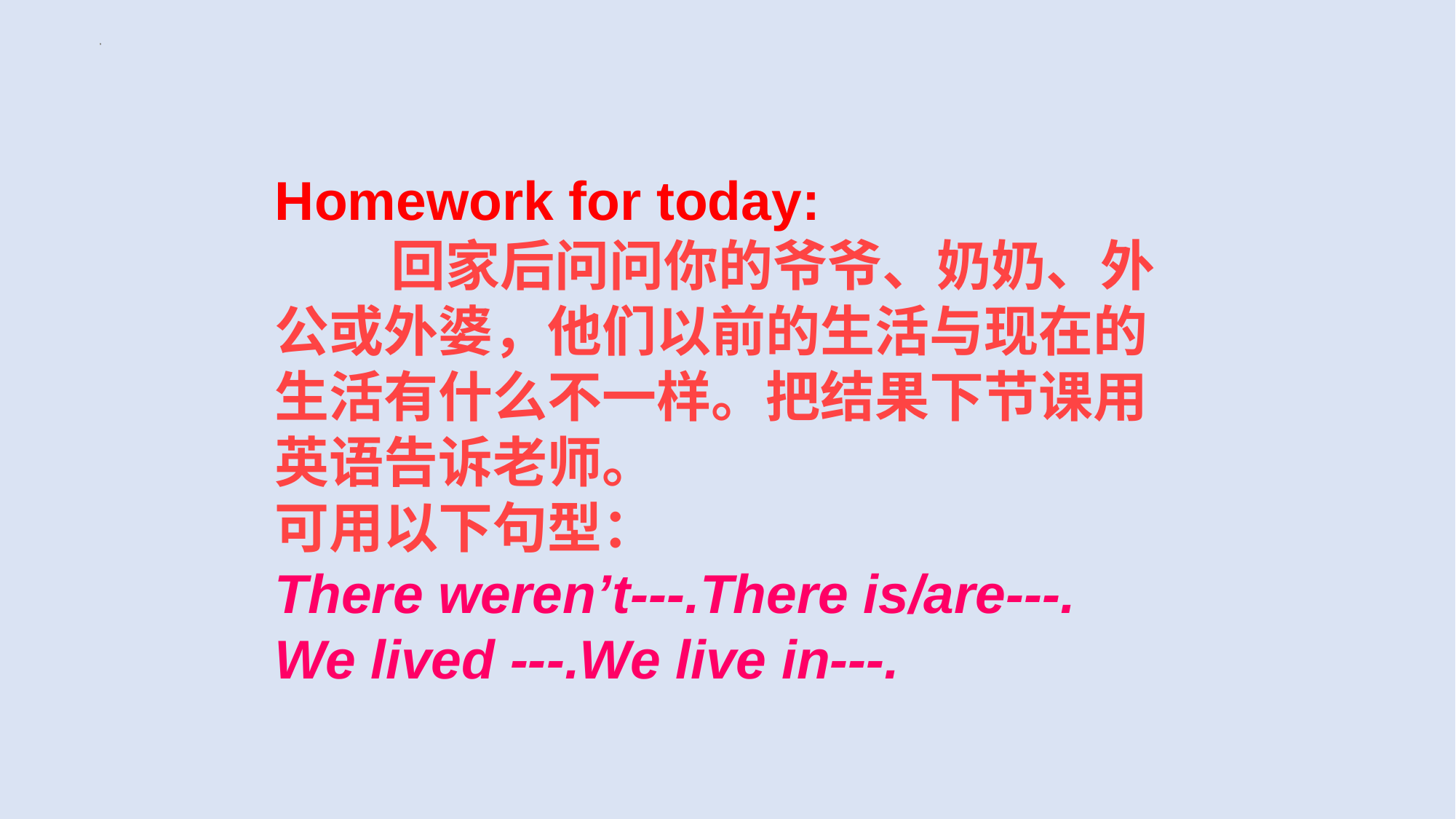

Homework for today:
　     回家后问问你的爷爷、奶奶、外公或外婆，他们以前的生活与现在的生活有什么不一样。把结果下节课用英语告诉老师。
可用以下句型：
There weren’t---.There is/are---.
We lived ---.We live in---.